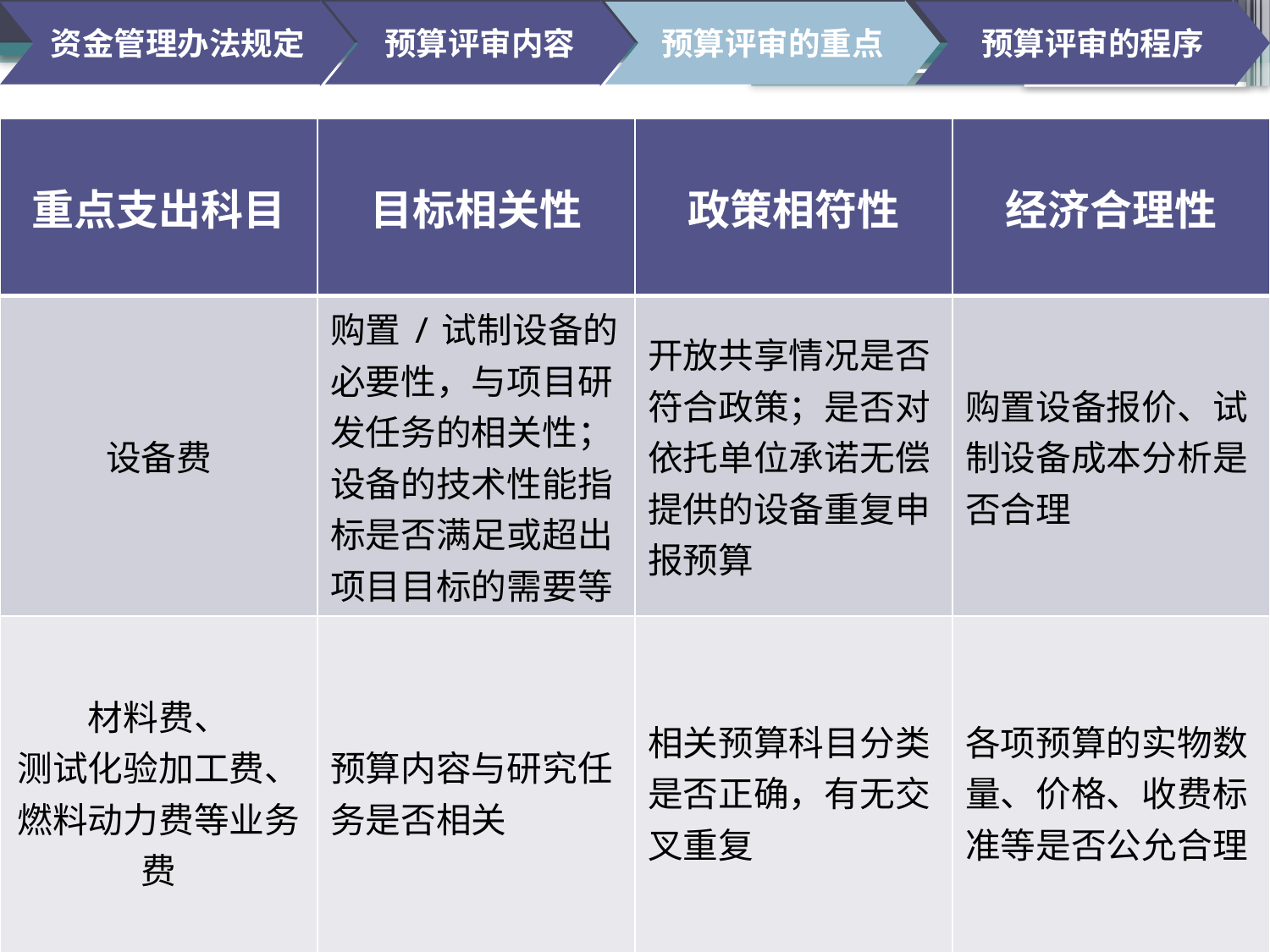

资金管理办法规定
预算评审内容
预算评审的重点
预算评审的程序
| 重点支出科目 | 目标相关性 | 政策相符性 | 经济合理性 |
| --- | --- | --- | --- |
| 设备费 | 购置/试制设备的必要性，与项目研发任务的相关性；设备的技术性能指标是否满足或超出项目目标的需要等 | 开放共享情况是否符合政策；是否对依托单位承诺无偿提供的设备重复申报预算 | 购置设备报价、试制设备成本分析是否合理 |
| 材料费、 测试化验加工费、燃料动力费等业务费 | 预算内容与研究任务是否相关 | 相关预算科目分类是否正确，有无交叉重复 | 各项预算的实物数量、价格、收费标准等是否公允合理 |
#